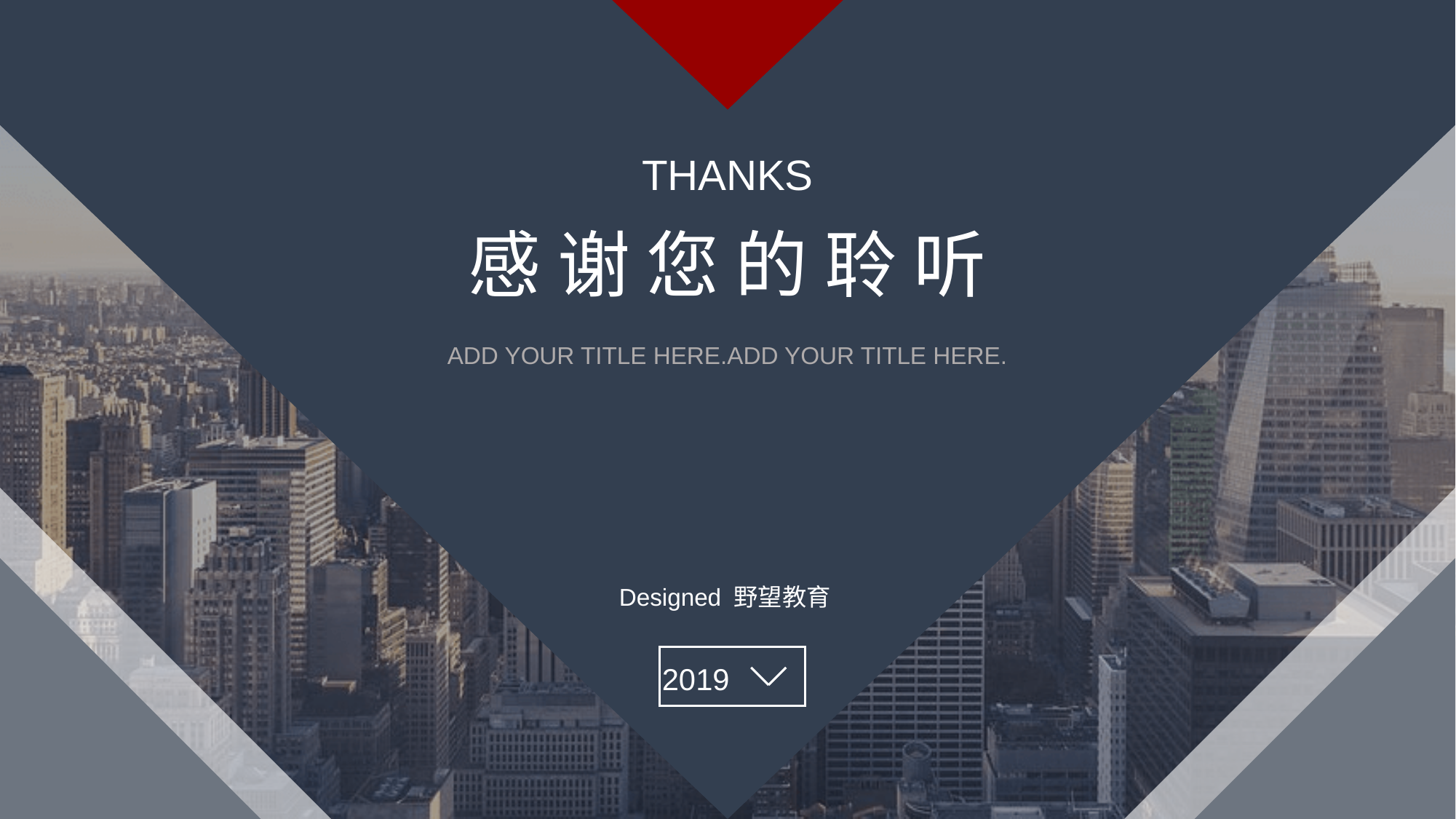

THANKS
感 谢 您 的 聆 听
ADD YOUR TITLE HERE.ADD YOUR TITLE HERE.

Designed 野望教育

2019